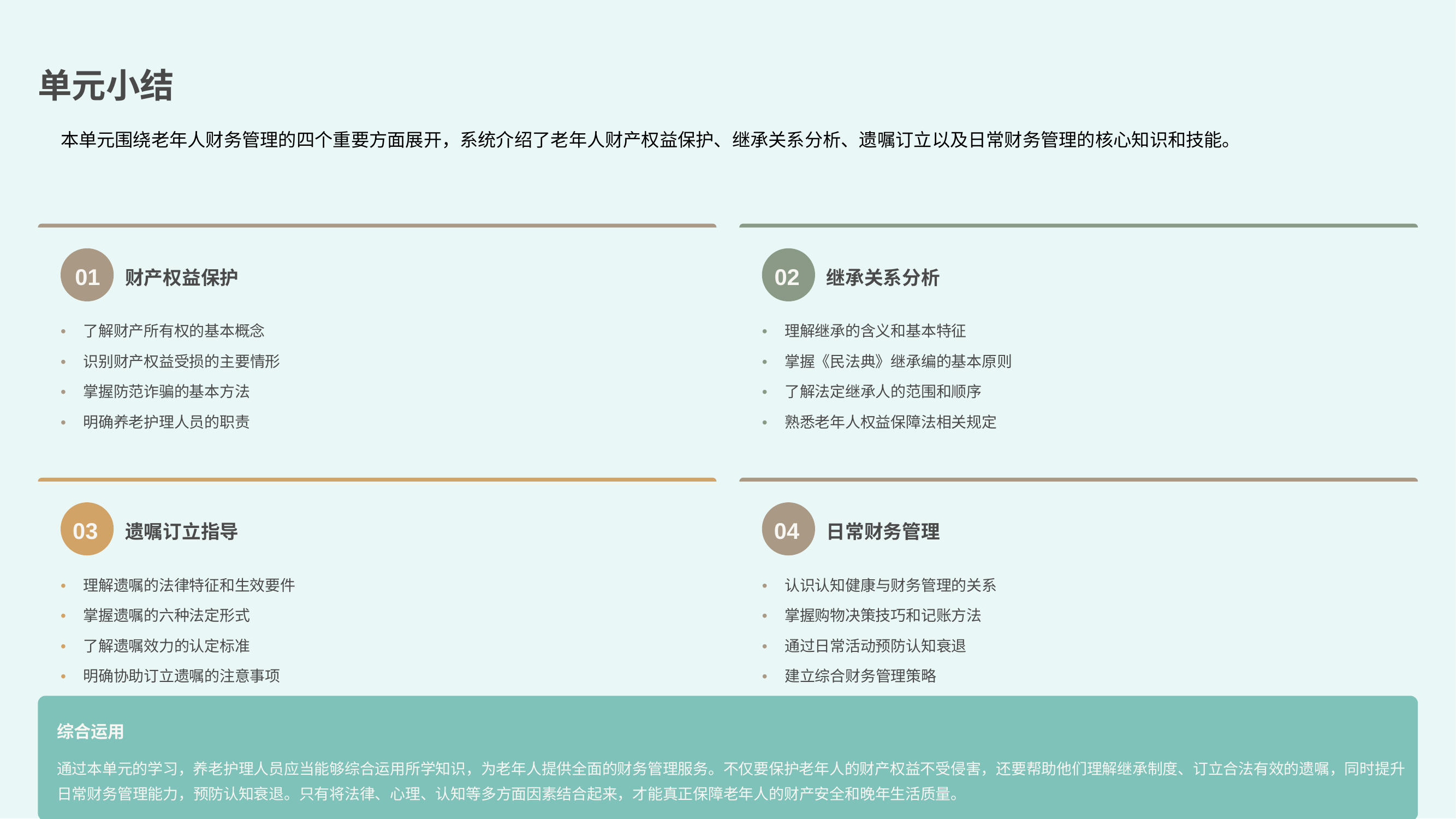

单元小结
本单元围绕老年人财务管理的四个重要方面展开，系统介绍了老年人财产权益保护、继承关系分析、遗嘱订立以及日常财务管理的核心知识和技能。

01
02
财产权益保护
继承关系分析
•
了解财产所有权的基本概念
•
理解继承的含义和基本特征
•
识别财产权益受损的主要情形
•
掌握《民法典》继承编的基本原则
•
掌握防范诈骗的基本方法
•
了解法定继承人的范围和顺序
•
明确养老护理人员的职责
•
熟悉老年人权益保障法相关规定

03
04
遗嘱订立指导
日常财务管理
•
理解遗嘱的法律特征和生效要件
•
认识认知健康与财务管理的关系
•
掌握遗嘱的六种法定形式
•
掌握购物决策技巧和记账方法
•
了解遗嘱效力的认定标准
•
通过日常活动预防认知衰退
•
明确协助订立遗嘱的注意事项
•
建立综合财务管理策略

综合运用
通过本单元的学习，养老护理人员应当能够综合运用所学知识，为老年人提供全面的财务管理服务。不仅要保护老年人的财产权益不受侵害，还要帮助他们理解继承制度、订立合法有效的遗嘱，同时提升日常财务管理能力，预防认知衰退。只有将法律、心理、认知等多方面因素结合起来，才能真正保障老年人的财产安全和晚年生活质量。